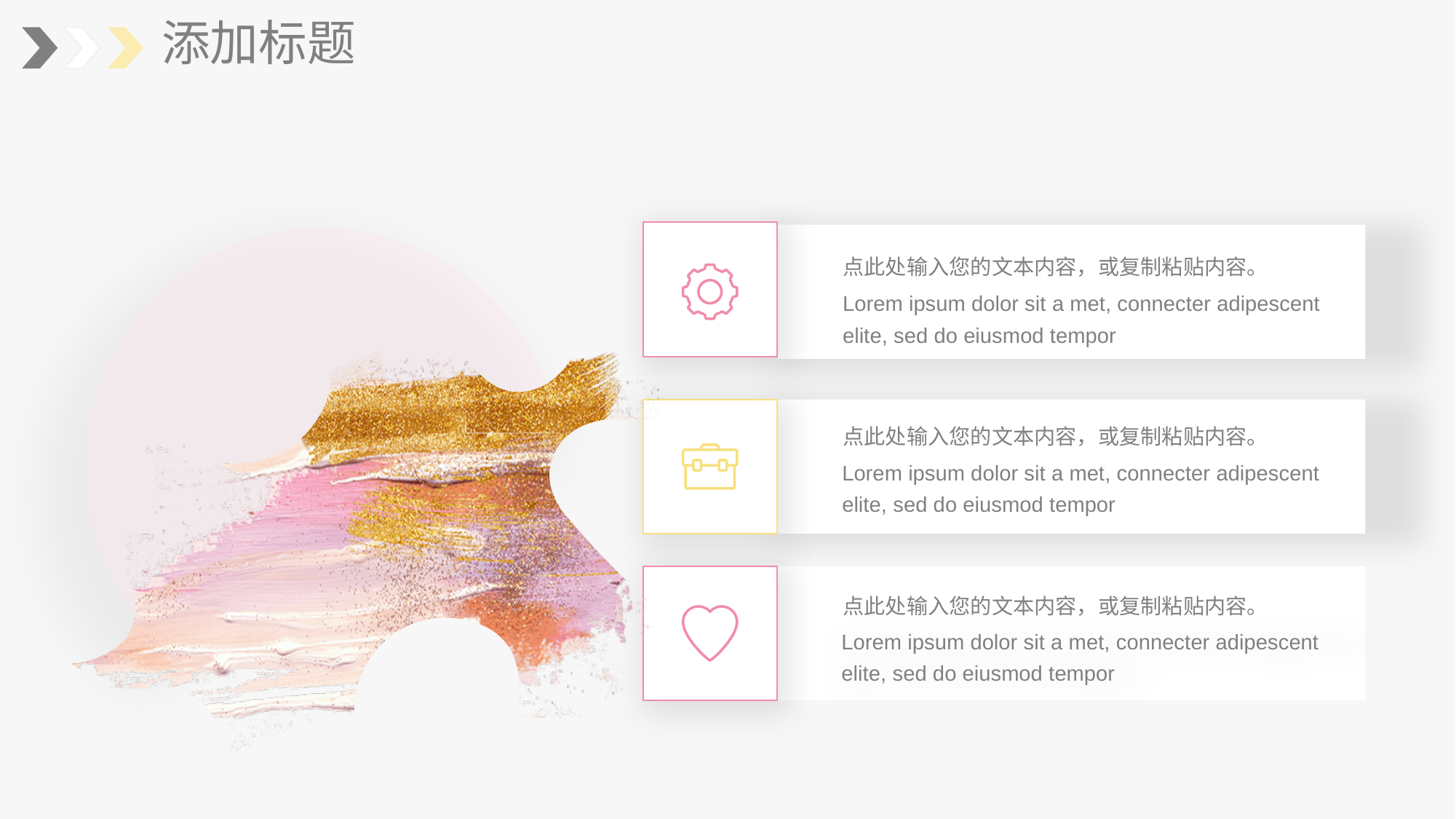

点此处输入您的文本内容，或复制粘贴内容。
Lorem ipsum dolor sit a met, connecter adipescent elite, sed do eiusmod tempor

点此处输入您的文本内容，或复制粘贴内容。
Lorem ipsum dolor sit a met, connecter adipescent elite, sed do eiusmod tempor

点此处输入您的文本内容，或复制粘贴内容。
Lorem ipsum dolor sit a met, connecter adipescent elite, sed do eiusmod tempor